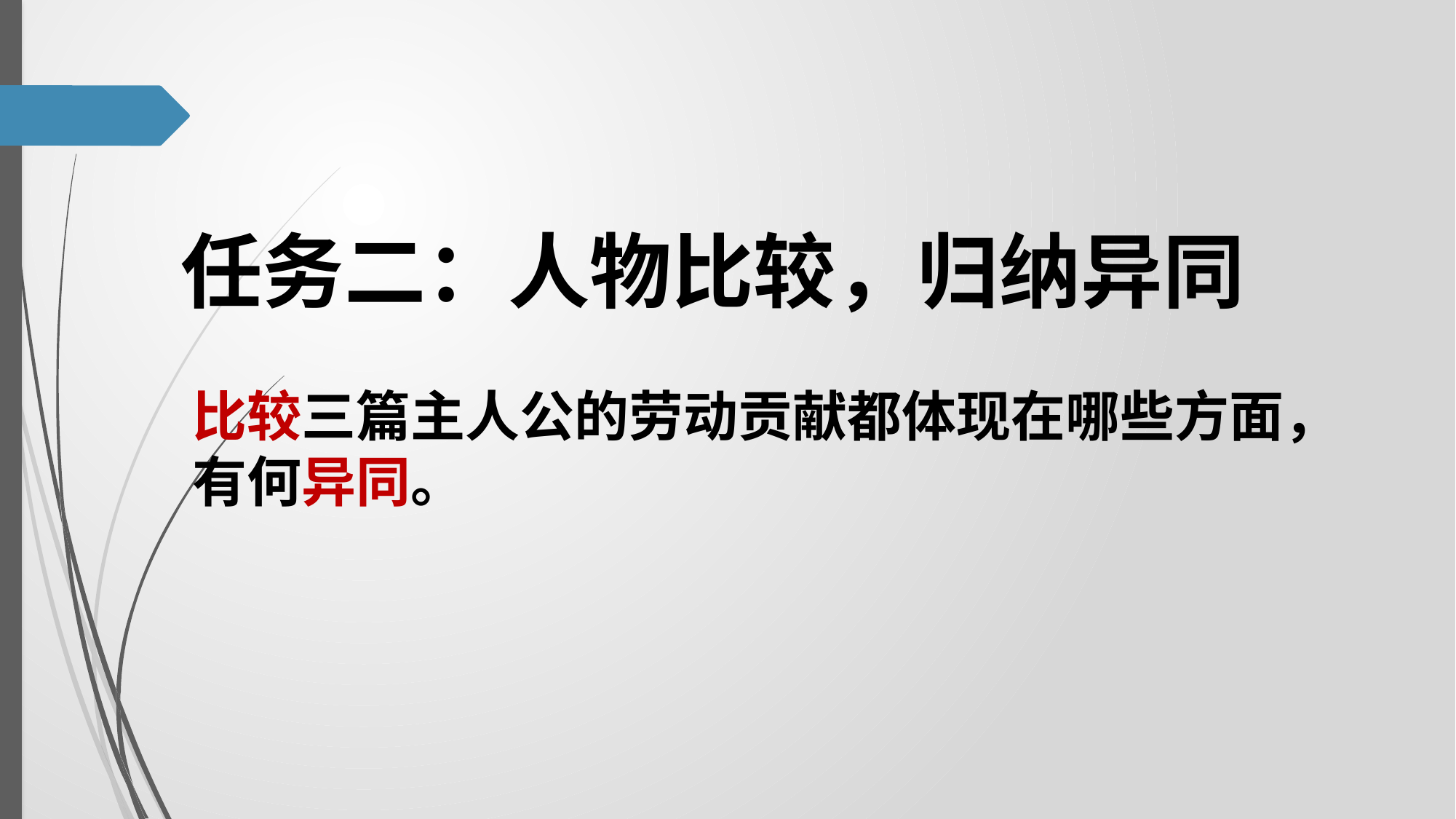

任务二：人物比较，归纳异同
比较三篇主人公的劳动贡献都体现在哪些方面，有何异同。